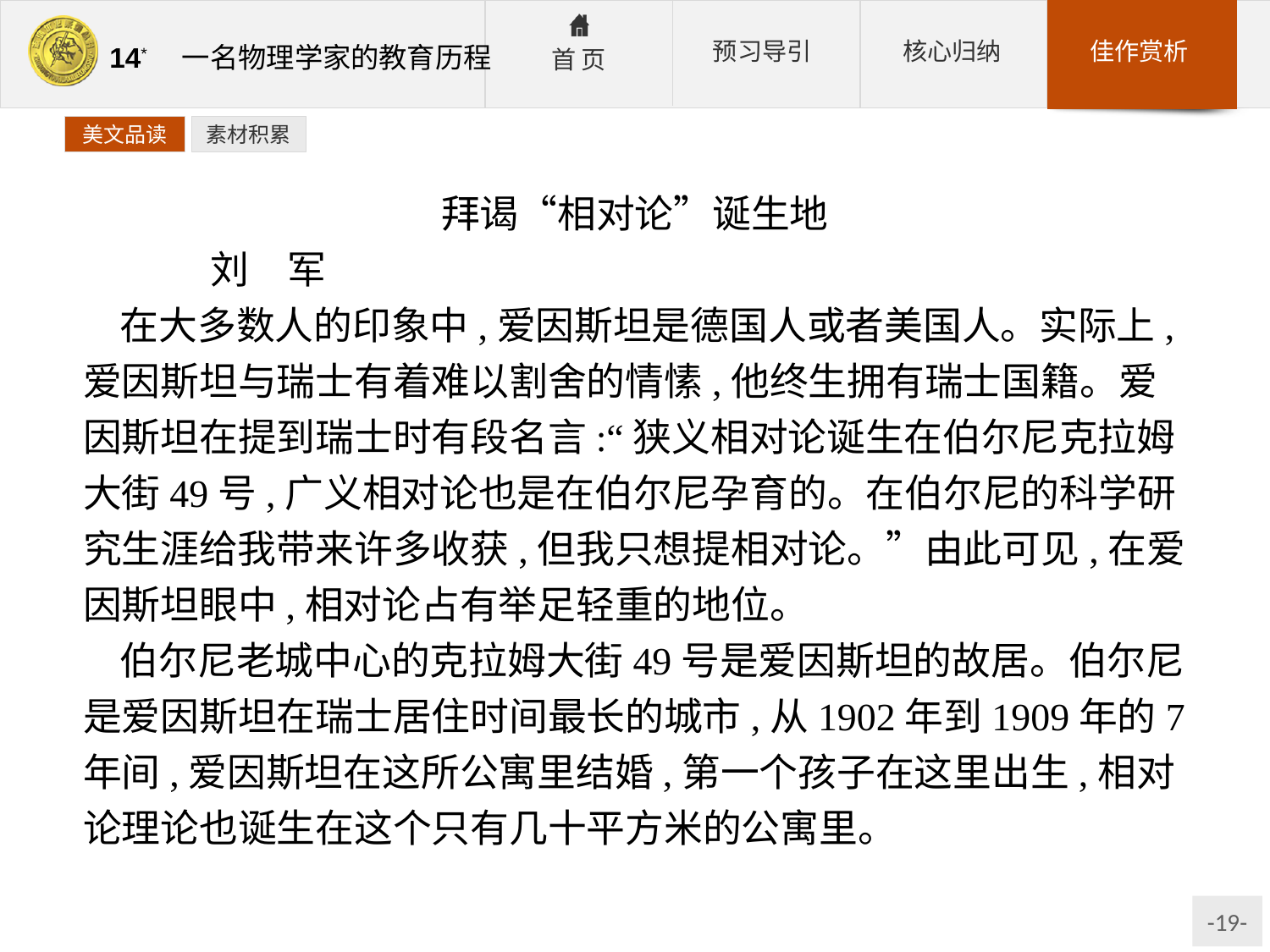

美文品读
素材积累
拜谒“相对论”诞生地
	刘　军
在大多数人的印象中,爱因斯坦是德国人或者美国人。实际上,爱因斯坦与瑞士有着难以割舍的情愫,他终生拥有瑞士国籍。爱因斯坦在提到瑞士时有段名言:“狭义相对论诞生在伯尔尼克拉姆大街49号,广义相对论也是在伯尔尼孕育的。在伯尔尼的科学研究生涯给我带来许多收获,但我只想提相对论。”由此可见,在爱因斯坦眼中,相对论占有举足轻重的地位。
伯尔尼老城中心的克拉姆大街49号是爱因斯坦的故居。伯尔尼是爱因斯坦在瑞士居住时间最长的城市,从1902年到1909年的7年间,爱因斯坦在这所公寓里结婚,第一个孩子在这里出生,相对论理论也诞生在这个只有几十平方米的公寓里。